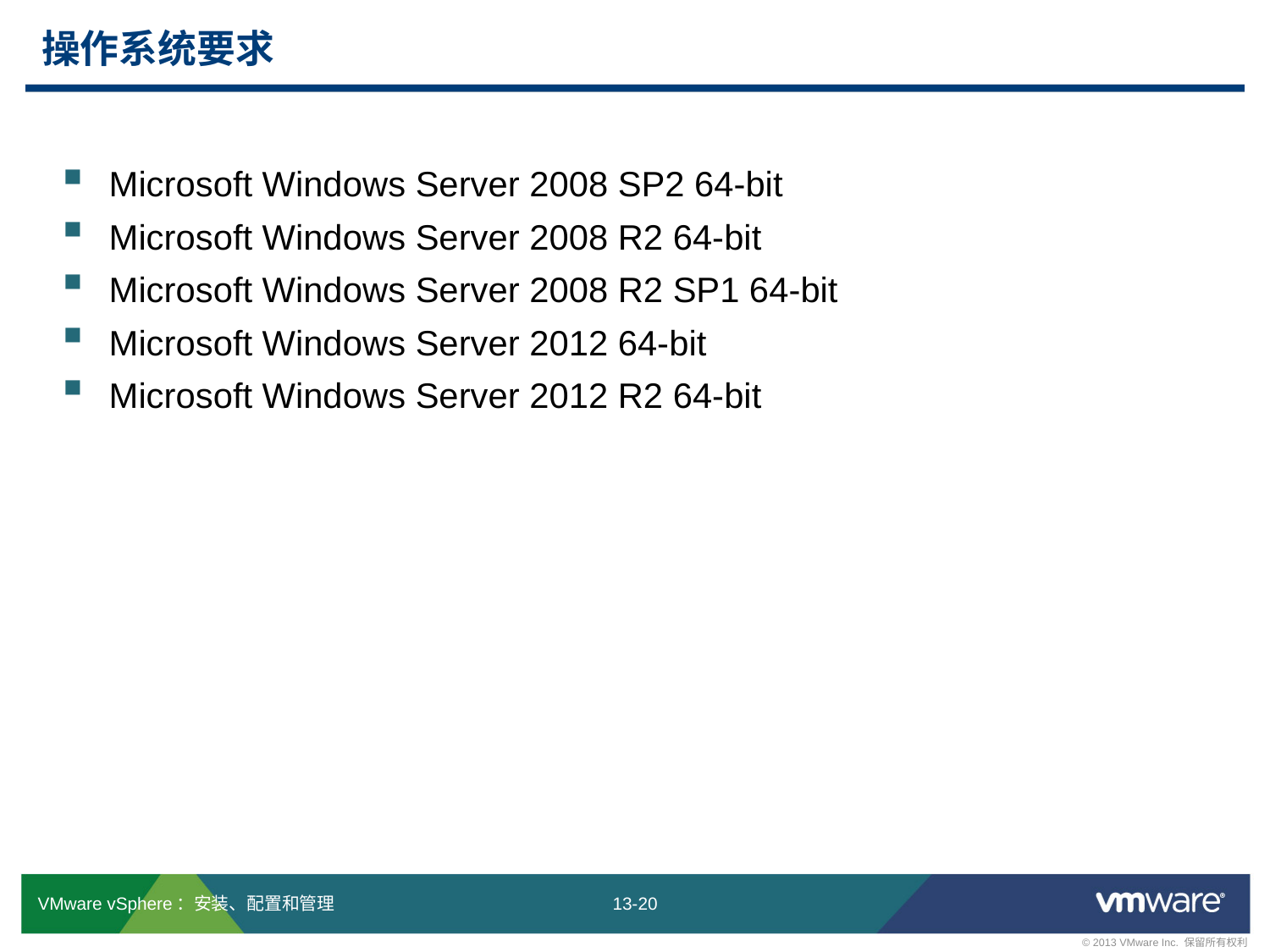

# 操作系统要求
Microsoft Windows Server 2008 SP2 64-bit
Microsoft Windows Server 2008 R2 64-bit
Microsoft Windows Server 2008 R2 SP1 64-bit
Microsoft Windows Server 2012 64-bit
Microsoft Windows Server 2012 R2 64-bit